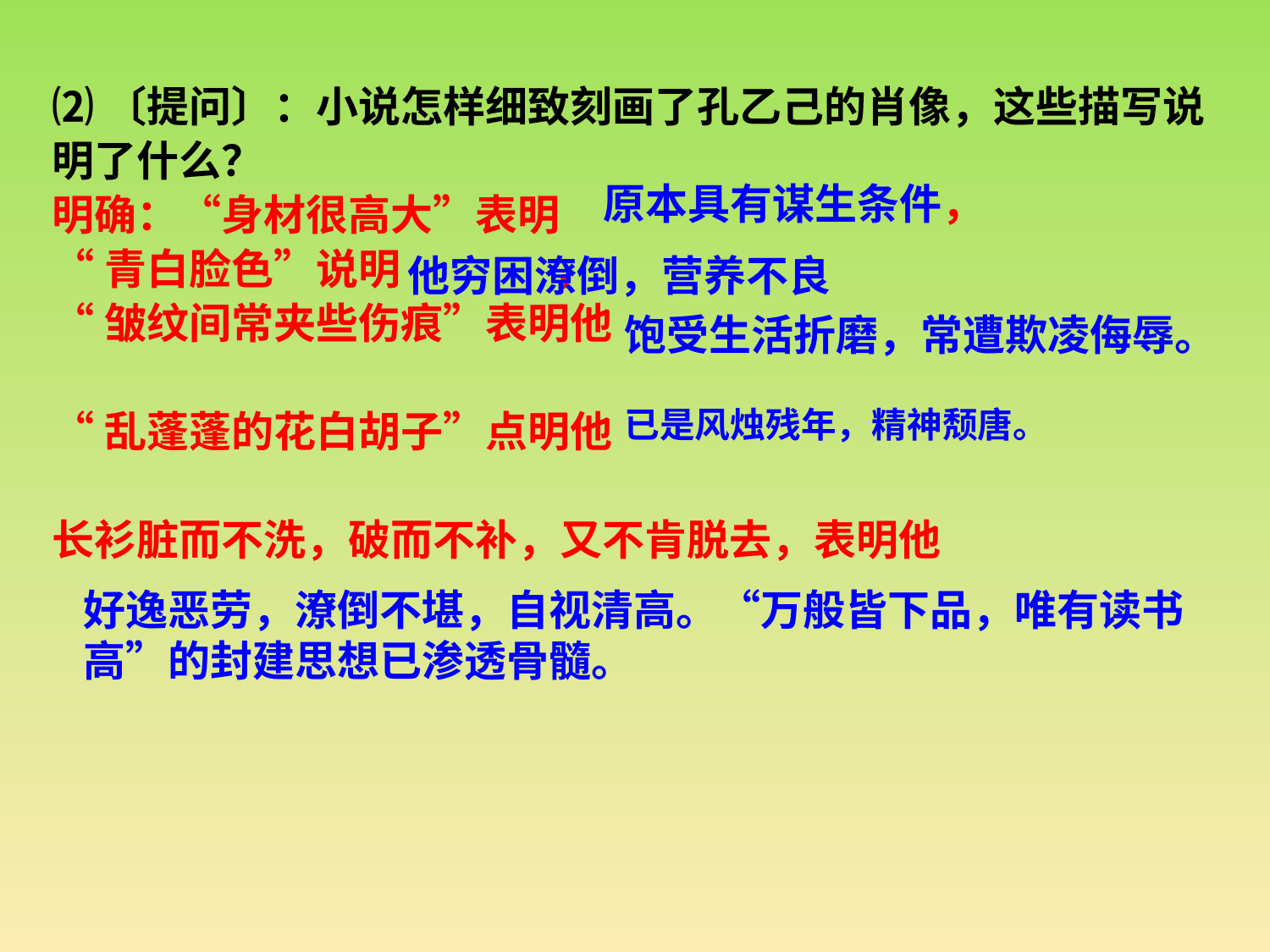

⑵〔提问〕：小说怎样细致刻画了孔乙己的肖像，这些描写说明了什么？
明确：“身材很高大”表明
“青白脸色”说明                ，
“皱纹间常夹些伤痕”表明他

“乱蓬蓬的花白胡子”点明他

长衫脏而不洗，破而不补，又不肯脱去，表明他

原本具有谋生条件，
他穷困潦倒，营养不良
饱受生活折磨，常遭欺凌侮辱。
已是风烛残年，精神颓唐。
好逸恶劳，潦倒不堪，自视清高。“万般皆下品，唯有读书高”的封建思想已渗透骨髓。